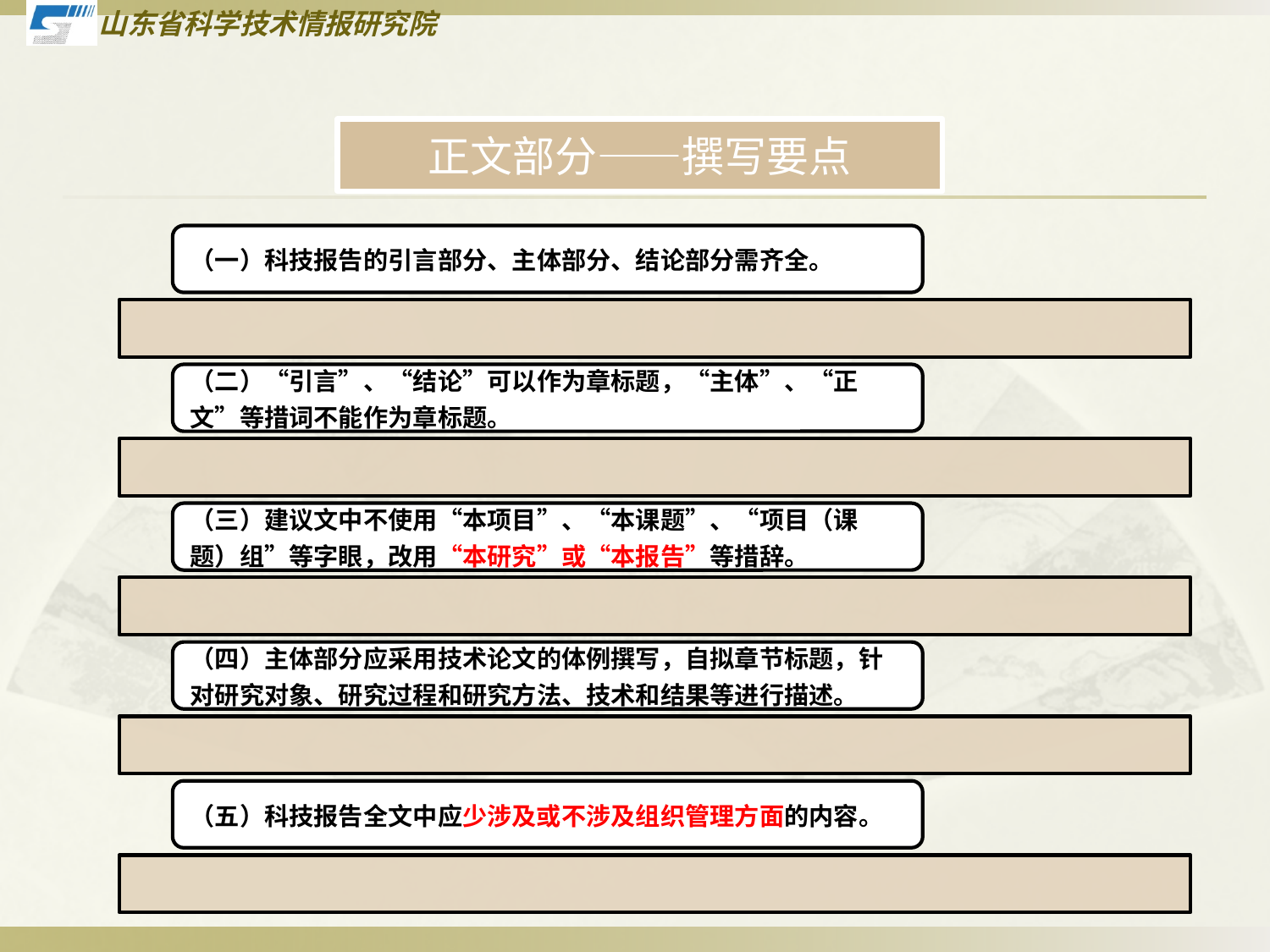

# 正文部分——撰写要点
（一）科技报告的引言部分、主体部分、结论部分需齐全。
（二）“引言”、“结论”可以作为章标题，“主体”、“正文”等措词不能作为章标题。
（三）建议文中不使用“本项目”、“本课题”、“项目（课题）组”等字眼，改用“本研究”或“本报告”等措辞。
（四）主体部分应采用技术论文的体例撰写，自拟章节标题，针对研究对象、研究过程和研究方法、技术和结果等进行描述。
（五）科技报告全文中应少涉及或不涉及组织管理方面的内容。